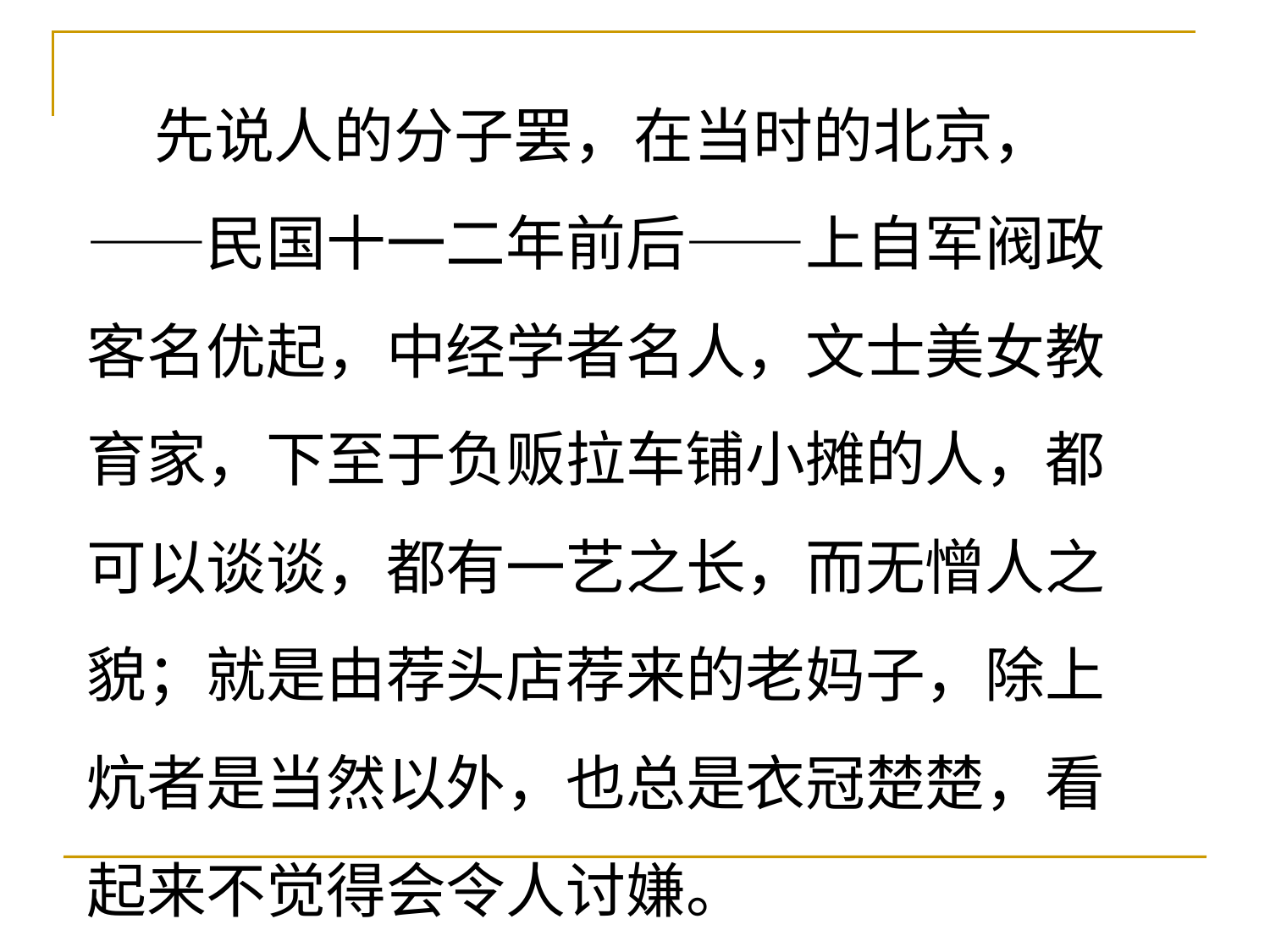

先说人的分子罢，在当时的北京，——民国十一二年前后——上自军阀政客名优起，中经学者名人，文士美女教育家，下至于负贩拉车铺小摊的人，都可以谈谈，都有一艺之长，而无憎人之貌；就是由荐头店荐来的老妈子，除上炕者是当然以外，也总是衣冠楚楚，看起来不觉得会令人讨嫌。